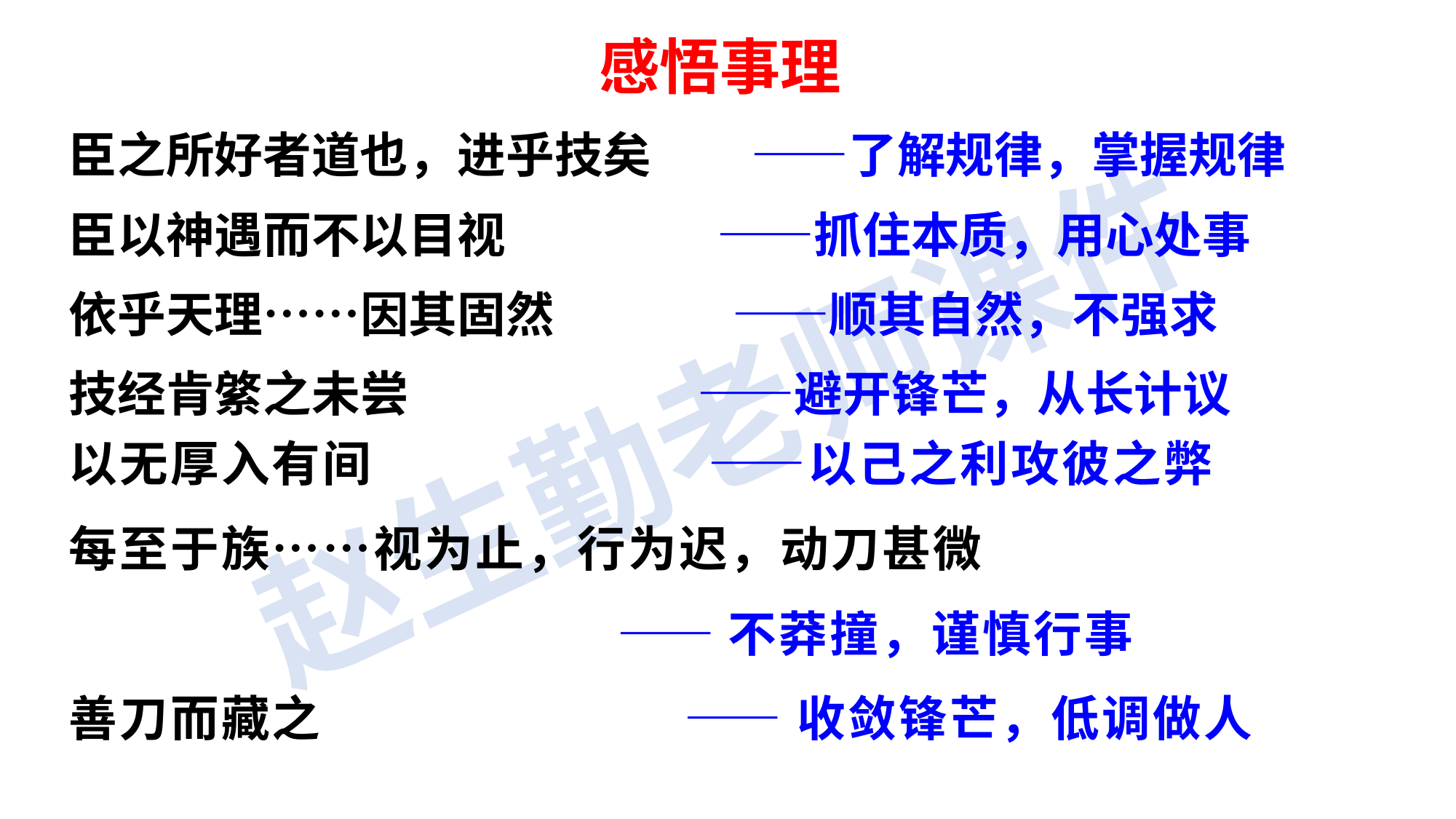

感悟事理
臣之所好者道也，进乎技矣         ——了解规律，掌握规律
臣以神遇而不以目视                   ——抓住本质，用心处事
依乎天理……因其固然                ——顺其自然，不强求
技经肯綮之未尝                          ——避开锋芒，从长计议
以无厚入有间                         ——以己之利攻彼之弊
每至于族……视为止，行为迟，动刀甚微
                                         ——不莽撞，谨慎行事
善刀而藏之                           —— 收敛锋芒，低调做人